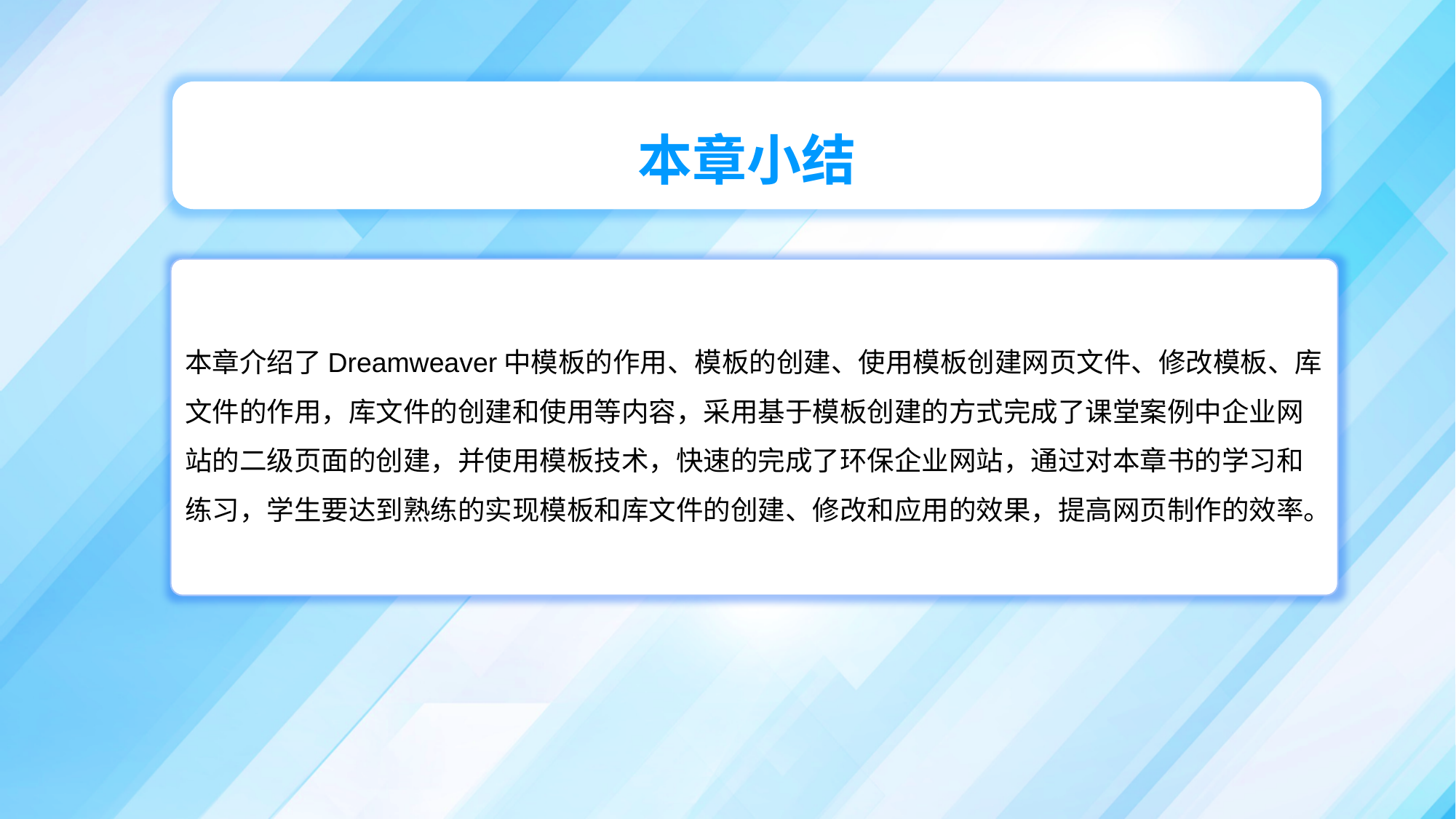

本章介绍了Dreamweaver中模板的作用、模板的创建、使用模板创建网页文件、修改模板、库文件的作用，库文件的创建和使用等内容，采用基于模板创建的方式完成了课堂案例中企业网站的二级页面的创建，并使用模板技术，快速的完成了环保企业网站，通过对本章书的学习和练习，学生要达到熟练的实现模板和库文件的创建、修改和应用的效果，提高网页制作的效率。